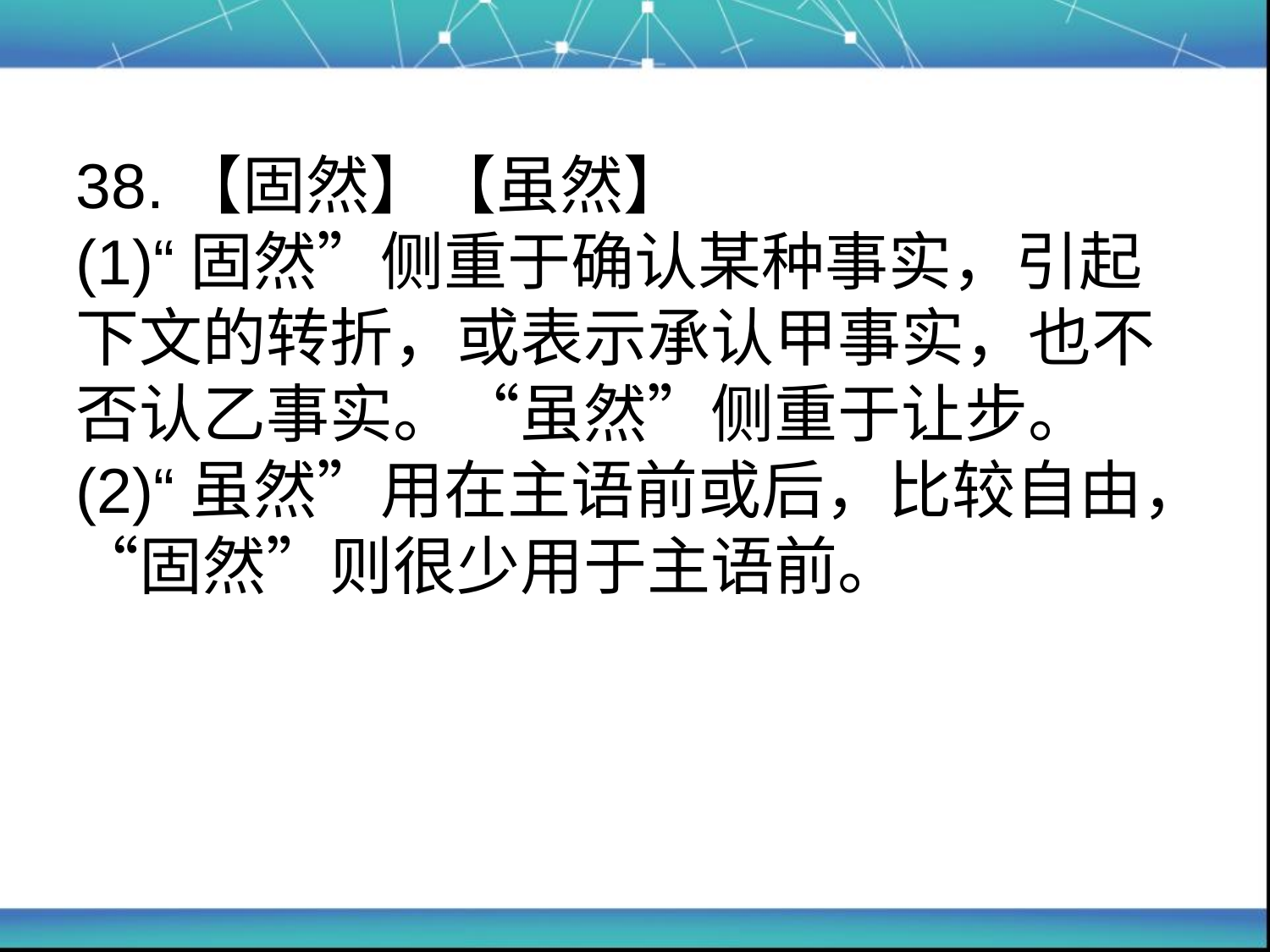

# 38.【固然】【虽然】 (1)“固然”侧重于确认某种事实，引起下文的转折，或表示承认甲事实，也不否认乙事实。“虽然”侧重于让步。(2)“虽然”用在主语前或后，比较自由，“固然”则很少用于主语前。